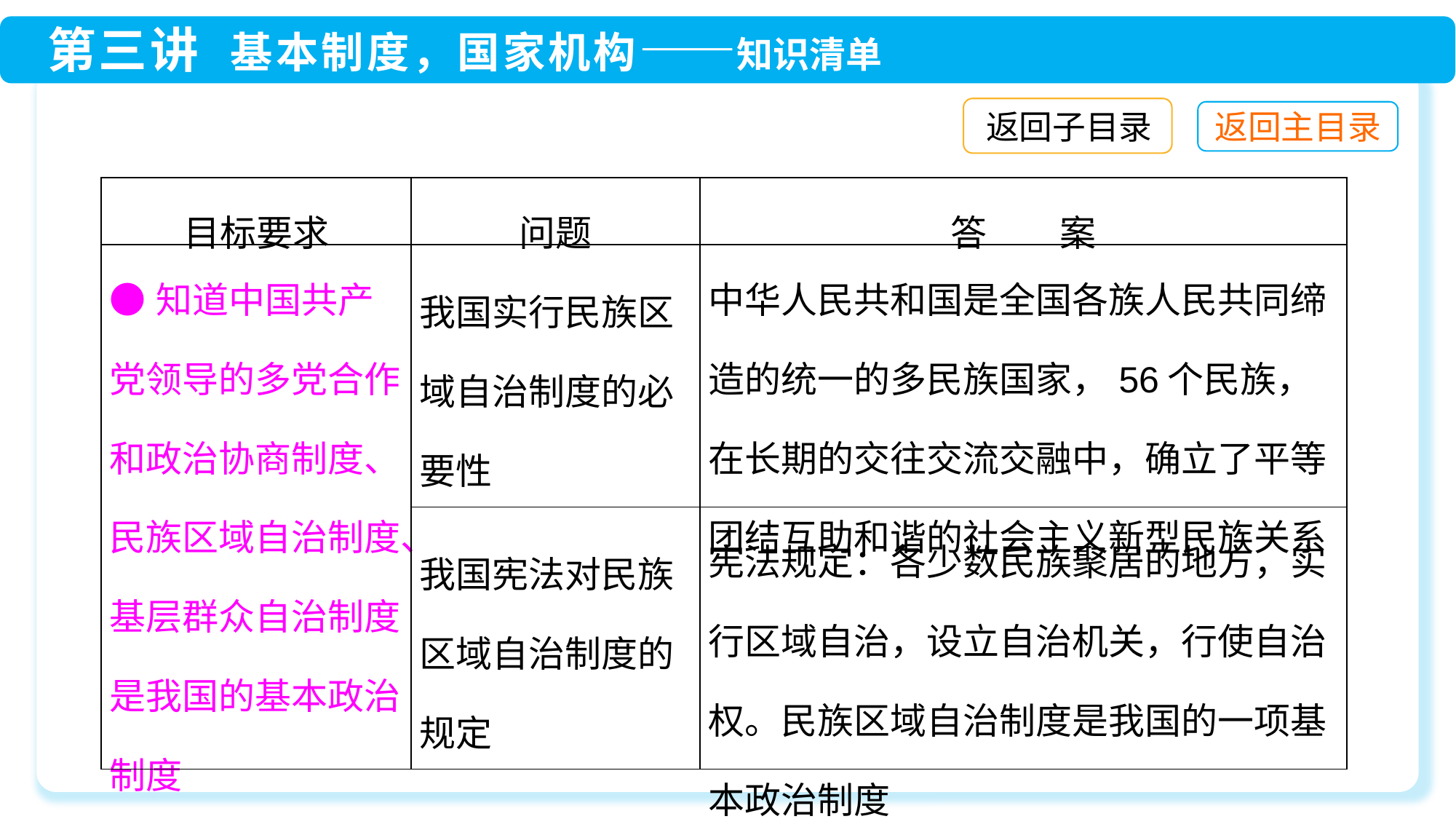

返回子目录
| 目标要求 | 问题 | 答　　案 |
| --- | --- | --- |
| ●知道中国共产党领导的多党合作和政治协商制度、民族区域自治制度、基层群众自治制度是我国的基本政治制度 | 我国实行民族区域自治制度的必要性 | 中华人民共和国是全国各族人民共同缔造的统一的多民族国家，56个民族，在长期的交往交流交融中，确立了平等团结互助和谐的社会主义新型民族关系 |
|  | 我国宪法对民族区域自治制度的规定 | 宪法规定：各少数民族聚居的地方，实行区域自治，设立自治机关，行使自治权。民族区域自治制度是我国的一项基本政治制度 |